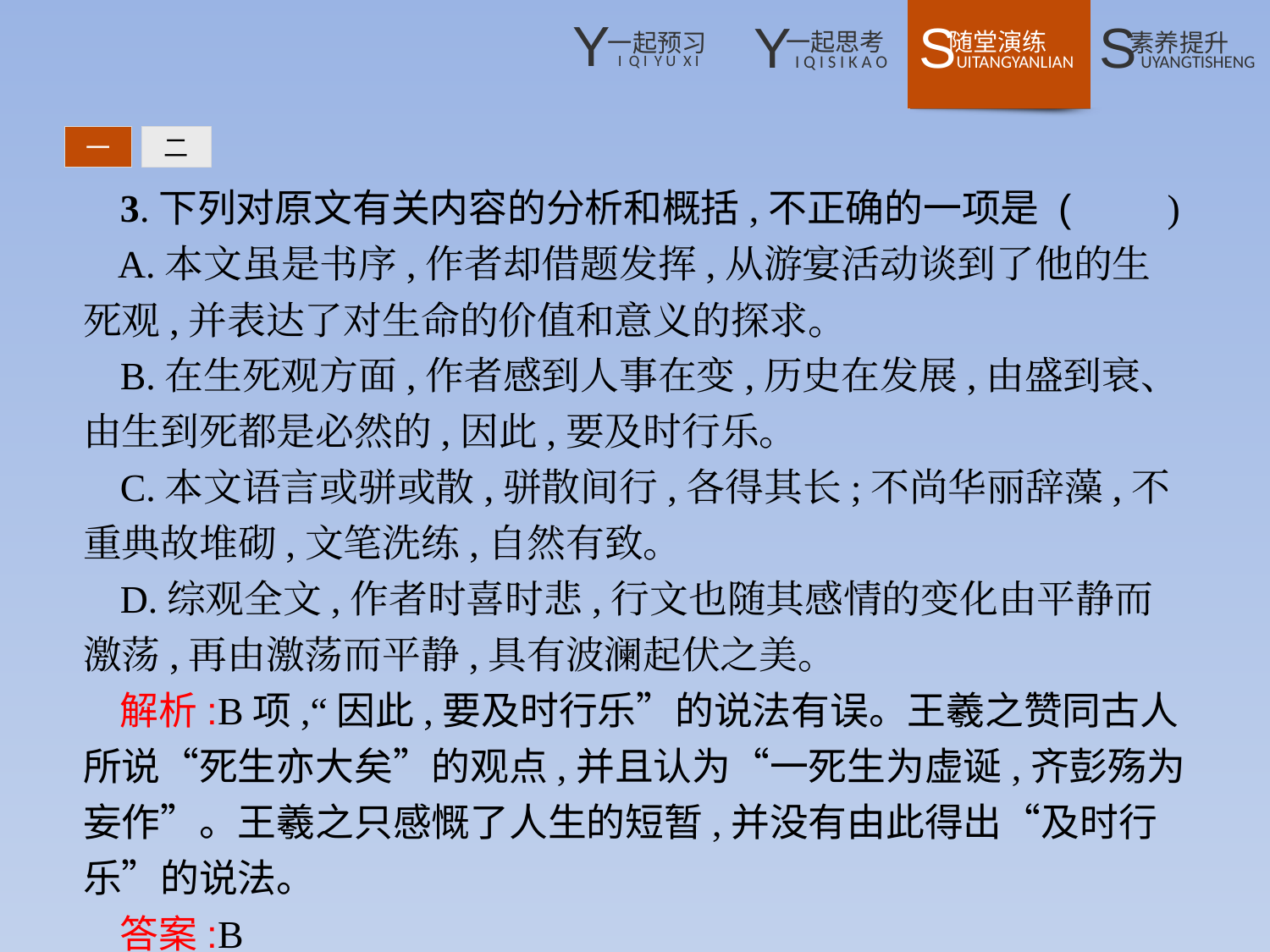

一
二
3.下列对原文有关内容的分析和概括,不正确的一项是 (　　)
A.本文虽是书序,作者却借题发挥,从游宴活动谈到了他的生死观,并表达了对生命的价值和意义的探求。
B.在生死观方面,作者感到人事在变,历史在发展,由盛到衰、由生到死都是必然的,因此,要及时行乐。
C.本文语言或骈或散,骈散间行,各得其长;不尚华丽辞藻,不重典故堆砌,文笔洗练,自然有致。
D.综观全文,作者时喜时悲,行文也随其感情的变化由平静而激荡,再由激荡而平静,具有波澜起伏之美。
解析:B项,“因此,要及时行乐”的说法有误。王羲之赞同古人所说“死生亦大矣”的观点,并且认为“一死生为虚诞,齐彭殇为妄作”。王羲之只感慨了人生的短暂,并没有由此得出“及时行乐”的说法。
答案:B